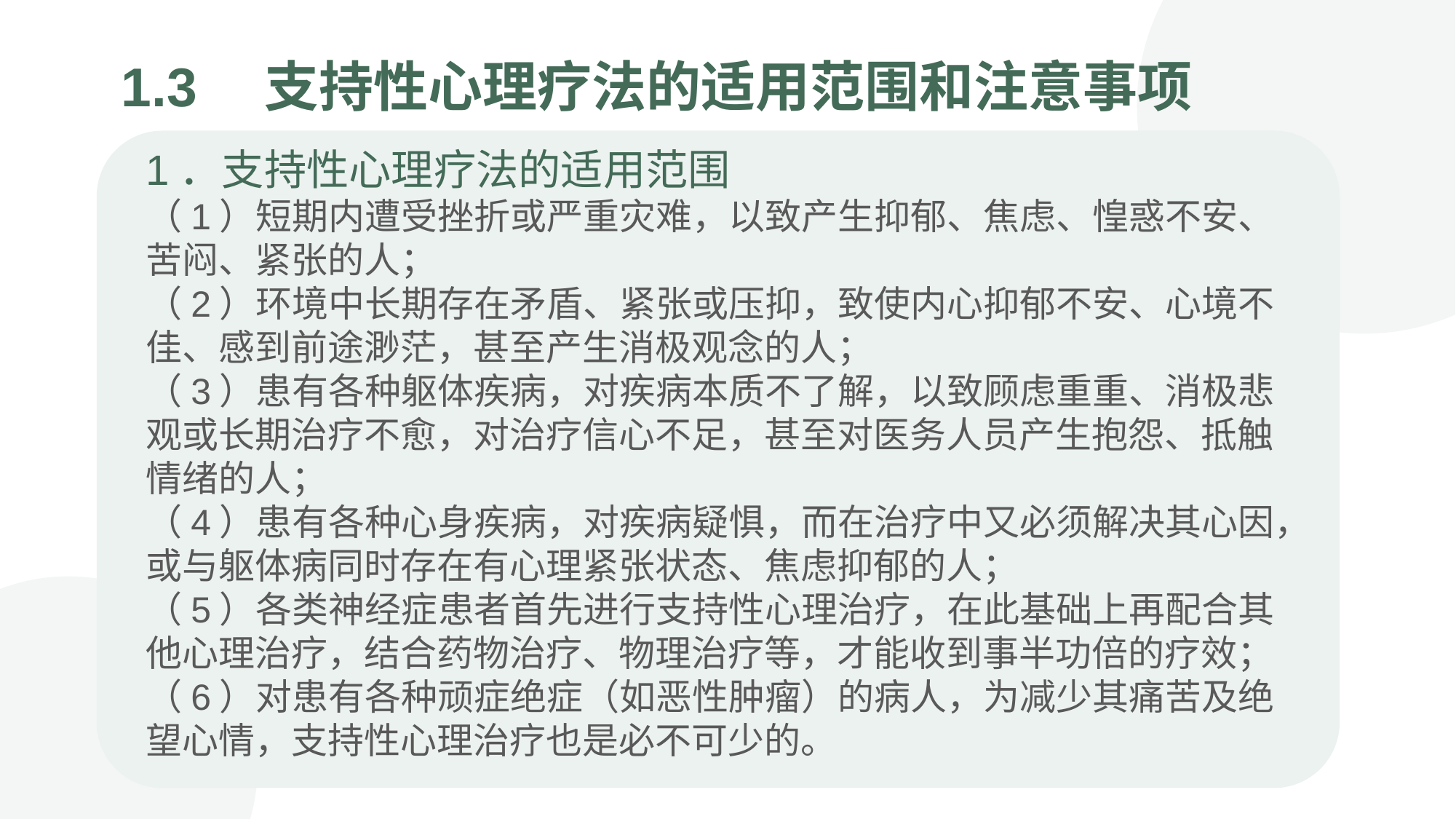

1.3　支持性心理疗法的适用范围和注意事项

1．支持性心理疗法的适用范围
（1）短期内遭受挫折或严重灾难，以致产生抑郁、焦虑、惶惑不安、苦闷、紧张的人；
（2）环境中长期存在矛盾、紧张或压抑，致使内心抑郁不安、心境不佳、感到前途渺茫，甚至产生消极观念的人；
（3）患有各种躯体疾病，对疾病本质不了解，以致顾虑重重、消极悲观或长期治疗不愈，对治疗信心不足，甚至对医务人员产生抱怨、抵触情绪的人；
（4）患有各种心身疾病，对疾病疑惧，而在治疗中又必须解决其心因，或与躯体病同时存在有心理紧张状态、焦虑抑郁的人；
（5）各类神经症患者首先进行支持性心理治疗，在此基础上再配合其他心理治疗，结合药物治疗、物理治疗等，才能收到事半功倍的疗效；
（6）对患有各种顽症绝症（如恶性肿瘤）的病人，为减少其痛苦及绝望心情，支持性心理治疗也是必不可少的。

一般认为，心理刺激的性质严重、强度大、持续时间长，再加上个人对心理刺激承受能力差，就可能引发心理障碍。反之，如果老年人对心理刺激能正确认知，对某些意外事件能够泰然处之，情绪体验不那么强烈，心理承受能力很强，那么，即使心理刺激很严重，也不会引发心理障碍